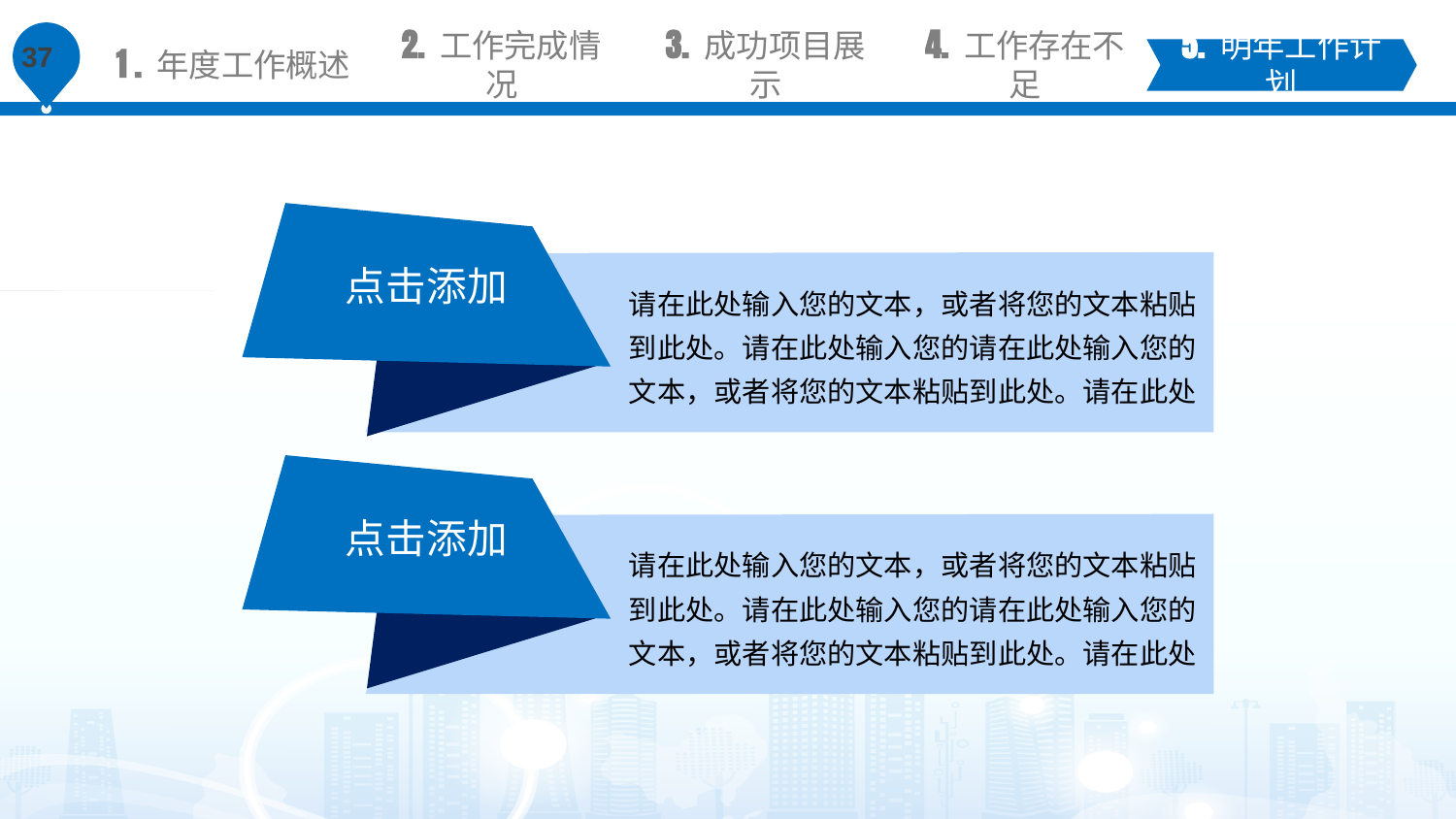

1 . 年度工作概述
2. 工作完成情况
3. 成功项目展示
4. 工作存在不足
5. 明年工作计划
点击添加
请在此处输入您的文本，或者将您的文本粘贴到此处。请在此处输入您的请在此处输入您的文本，或者将您的文本粘贴到此处。请在此处

点击添加
请在此处输入您的文本，或者将您的文本粘贴到此处。请在此处输入您的请在此处输入您的文本，或者将您的文本粘贴到此处。请在此处